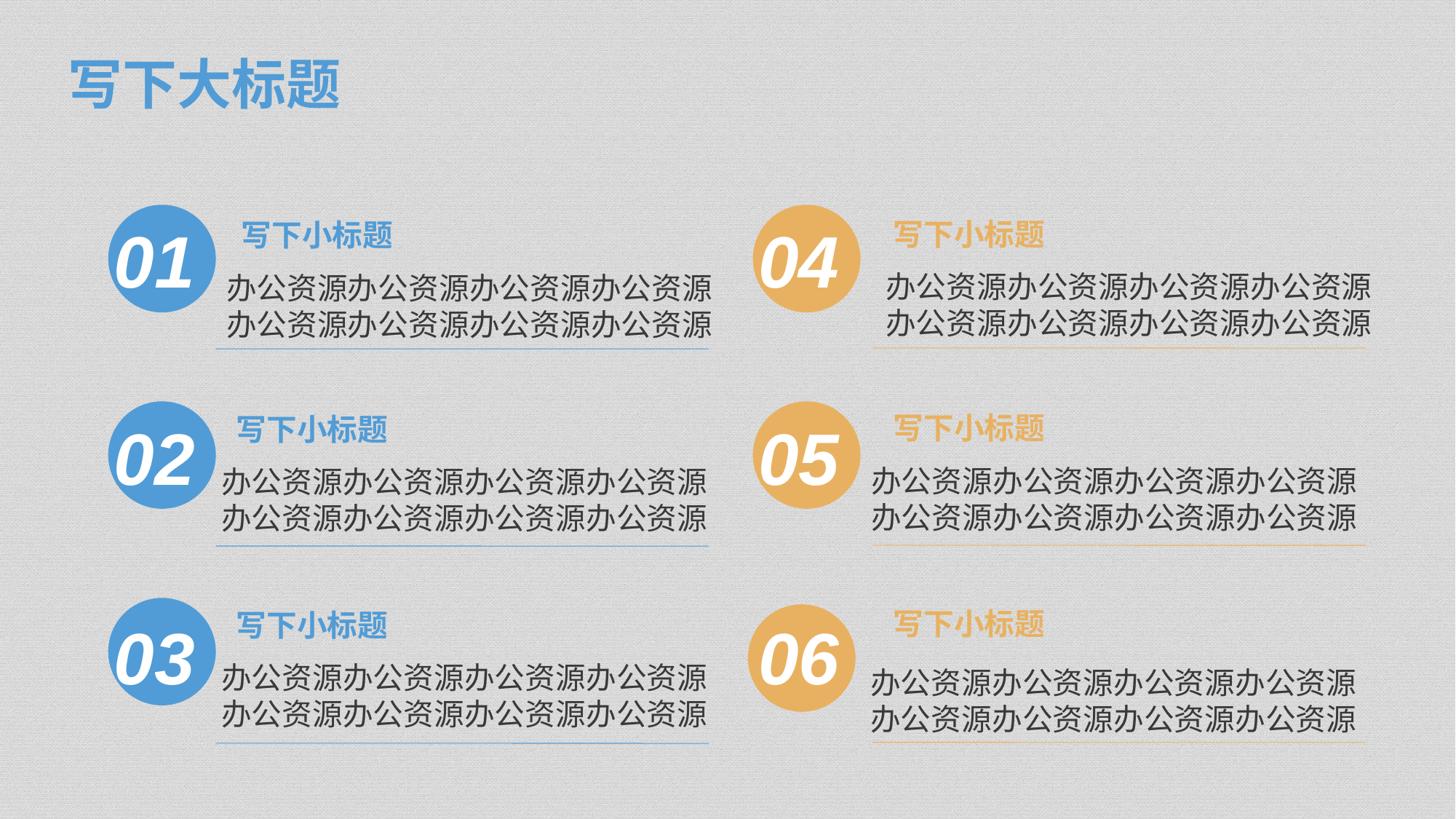

写下大标题

01
04
写下小标题
写下小标题
办公资源办公资源办公资源办公资源
办公资源办公资源办公资源办公资源
办公资源办公资源办公资源办公资源
办公资源办公资源办公资源办公资源

写下小标题
写下小标题
02
05
办公资源办公资源办公资源办公资源
办公资源办公资源办公资源办公资源
办公资源办公资源办公资源办公资源
办公资源办公资源办公资源办公资源

写下小标题
写下小标题

03
06
办公资源办公资源办公资源办公资源
办公资源办公资源办公资源办公资源
办公资源办公资源办公资源办公资源
办公资源办公资源办公资源办公资源